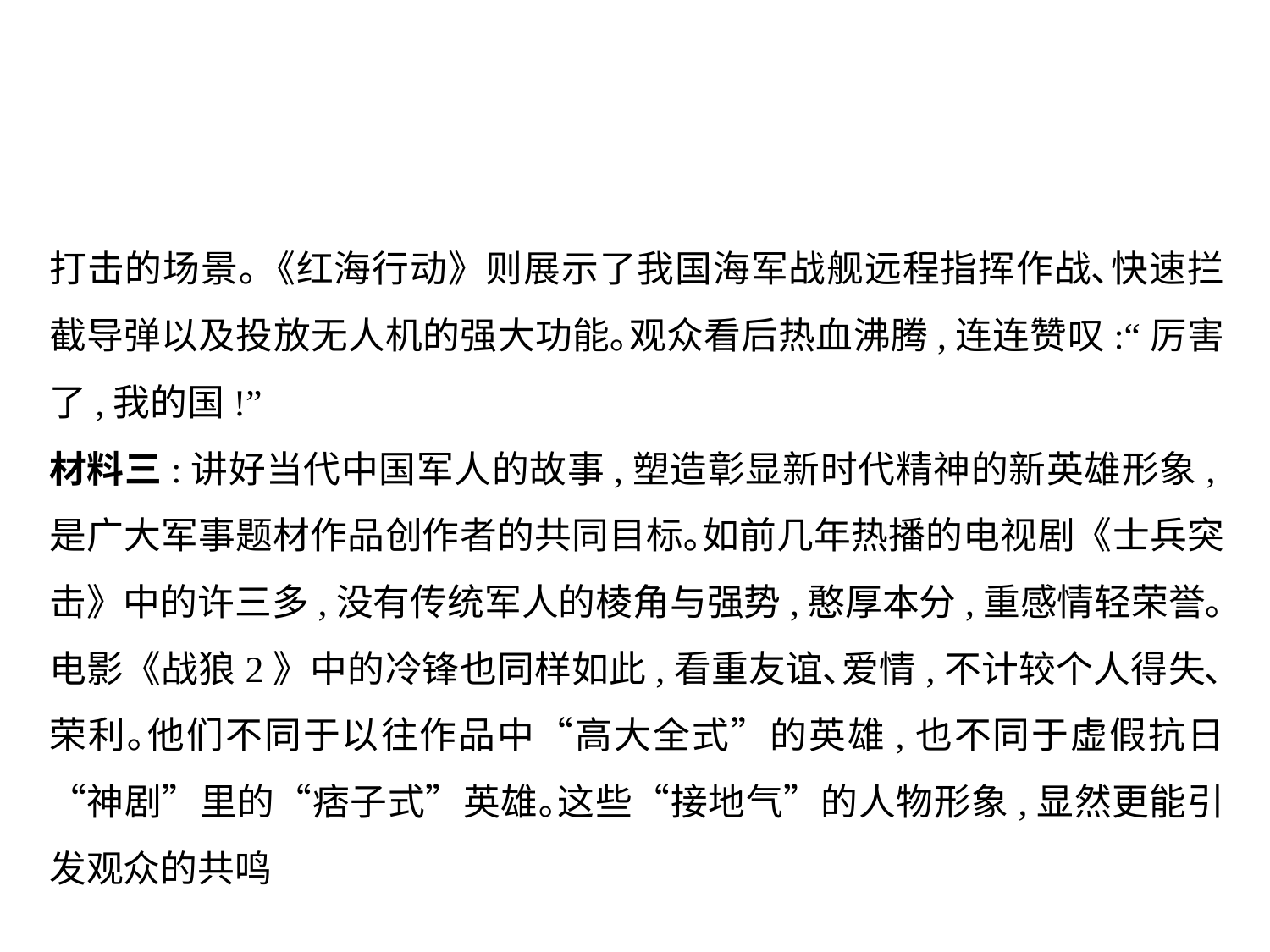

打击的场景｡《红海行动》则展示了我国海军战舰远程指挥作战､快速拦截导弹以及投放无人机的强大功能｡观众看后热血沸腾,连连赞叹:“厉害了,我的国!”
材料三:讲好当代中国军人的故事,塑造彰显新时代精神的新英雄形象,是广大军事题材作品创作者的共同目标｡如前几年热播的电视剧《士兵突击》中的许三多,没有传统军人的棱角与强势,憨厚本分,重感情轻荣誉｡电影《战狼2》中的冷锋也同样如此,看重友谊､爱情,不计较个人得失､荣利｡他们不同于以往作品中“高大全式”的英雄,也不同于虚假抗日“神剧”里的“痞子式”英雄｡这些“接地气”的人物形象,显然更能引发观众的共鸣